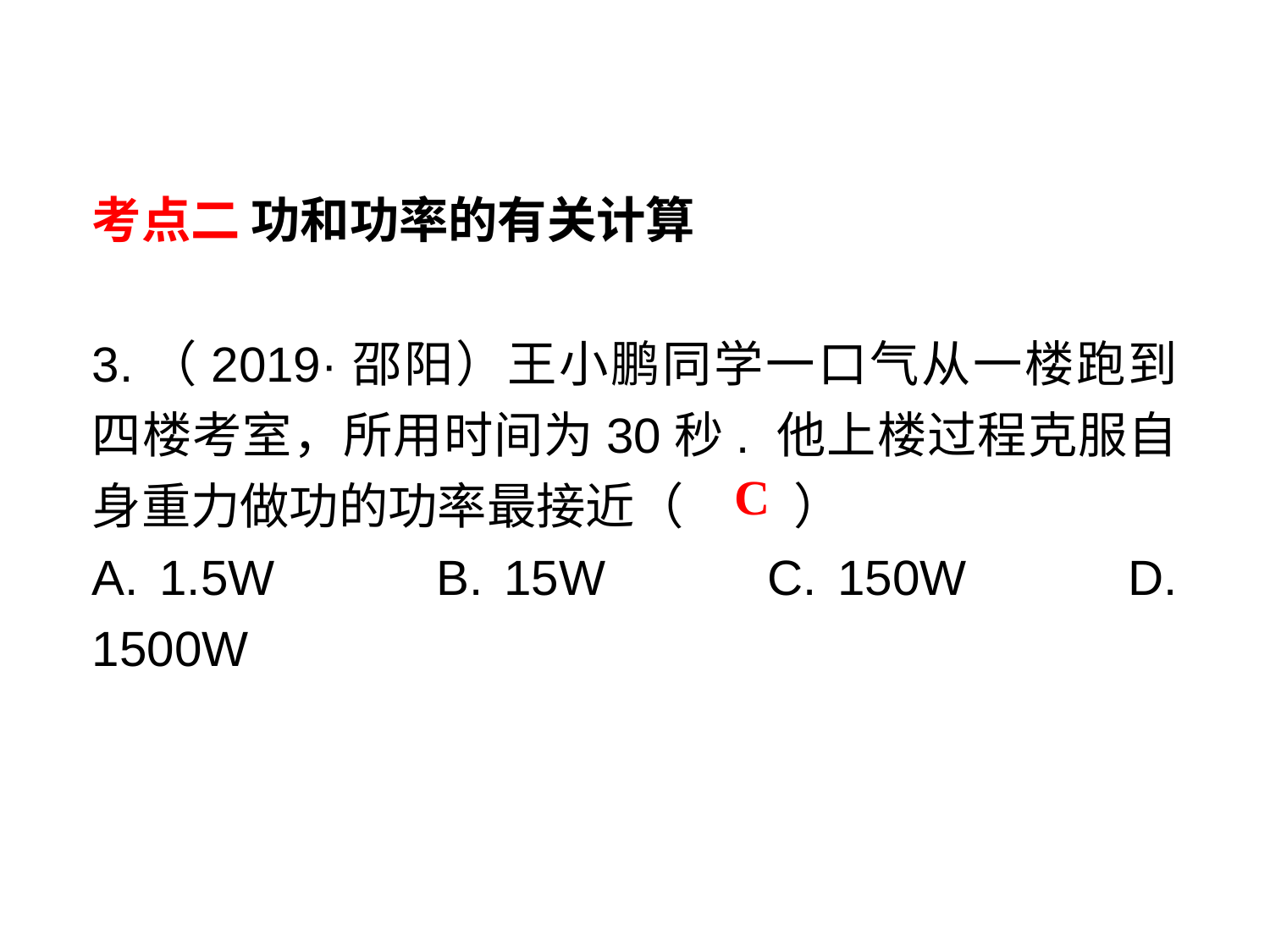

考点二 功和功率的有关计算
3.（2019·邵阳）王小鹏同学一口气从一楼跑到四楼考室，所用时间为30秒. 他上楼过程克服自身重力做功的功率最接近（　 　）
A. 1.5W　　 B. 15W　　 C. 150W　　 D. 1500W
C